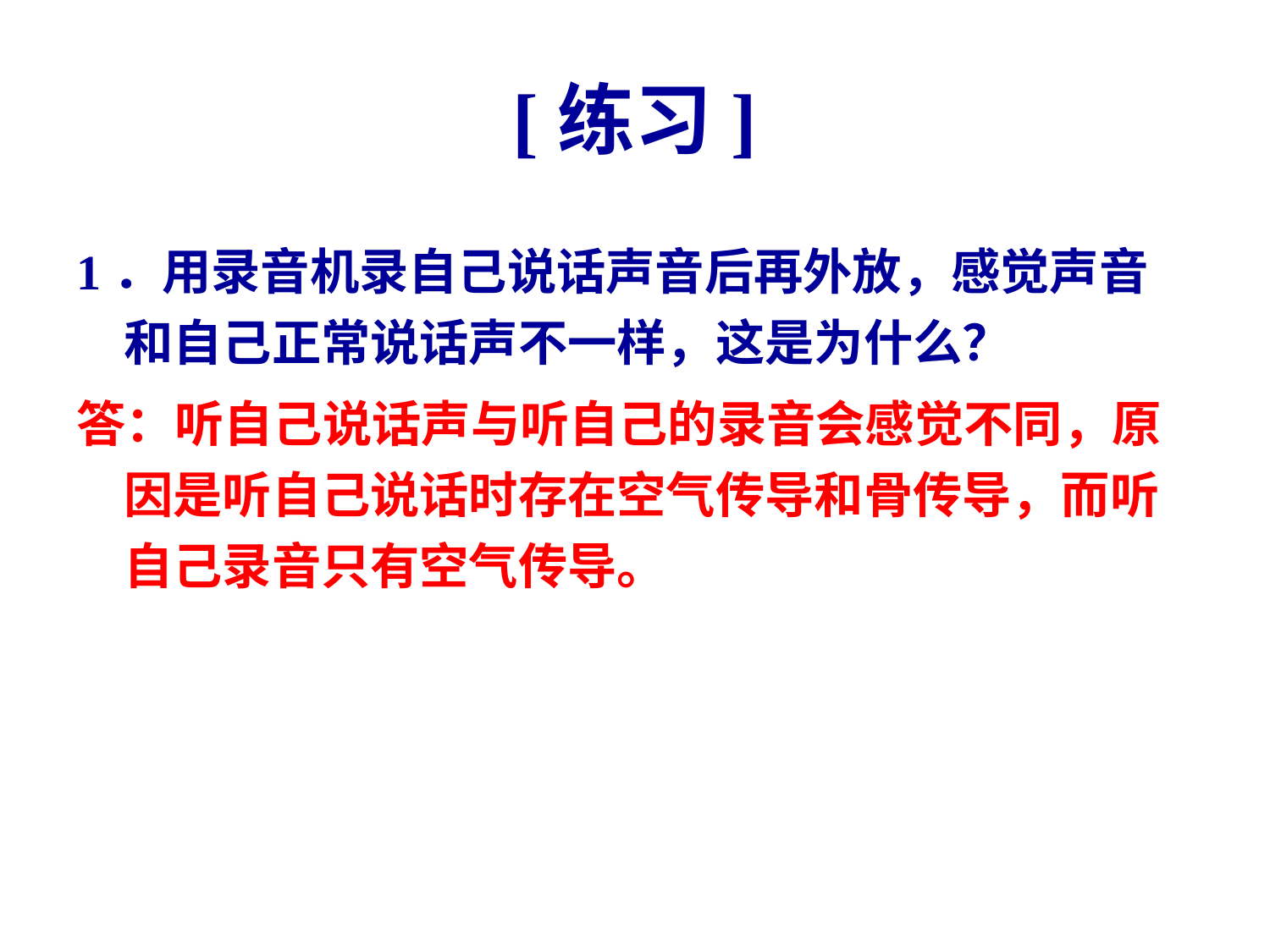

# [练习]
1．用录音机录自己说话声音后再外放，感觉声音和自己正常说话声不一样，这是为什么？
答：听自己说话声与听自己的录音会感觉不同，原因是听自己说话时存在空气传导和骨传导，而听自己录音只有空气传导。